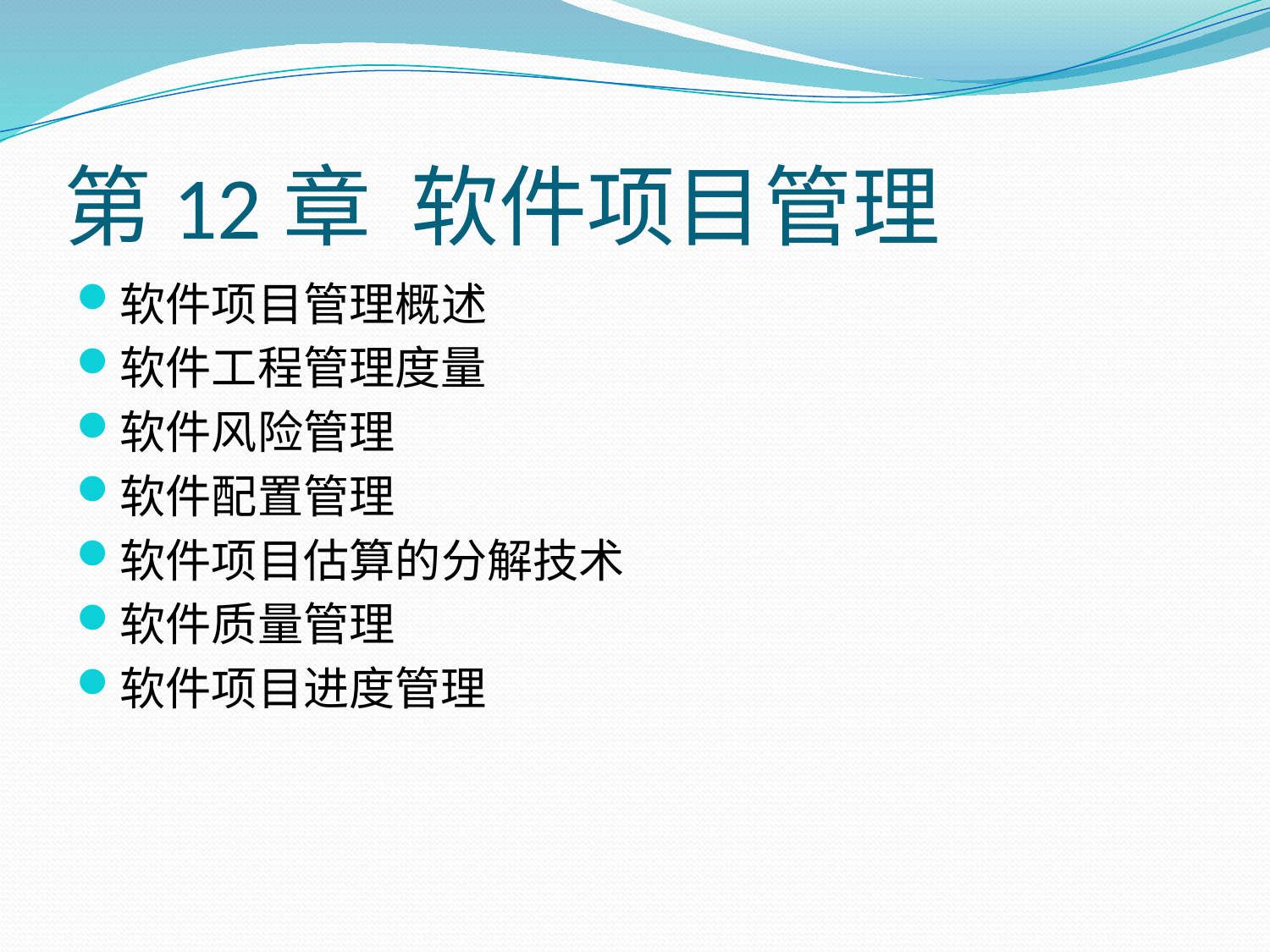

# 第12章  软件项目管理
软件项目管理概述
软件工程管理度量
软件风险管理
软件配置管理
软件项目估算的分解技术
软件质量管理
软件项目进度管理